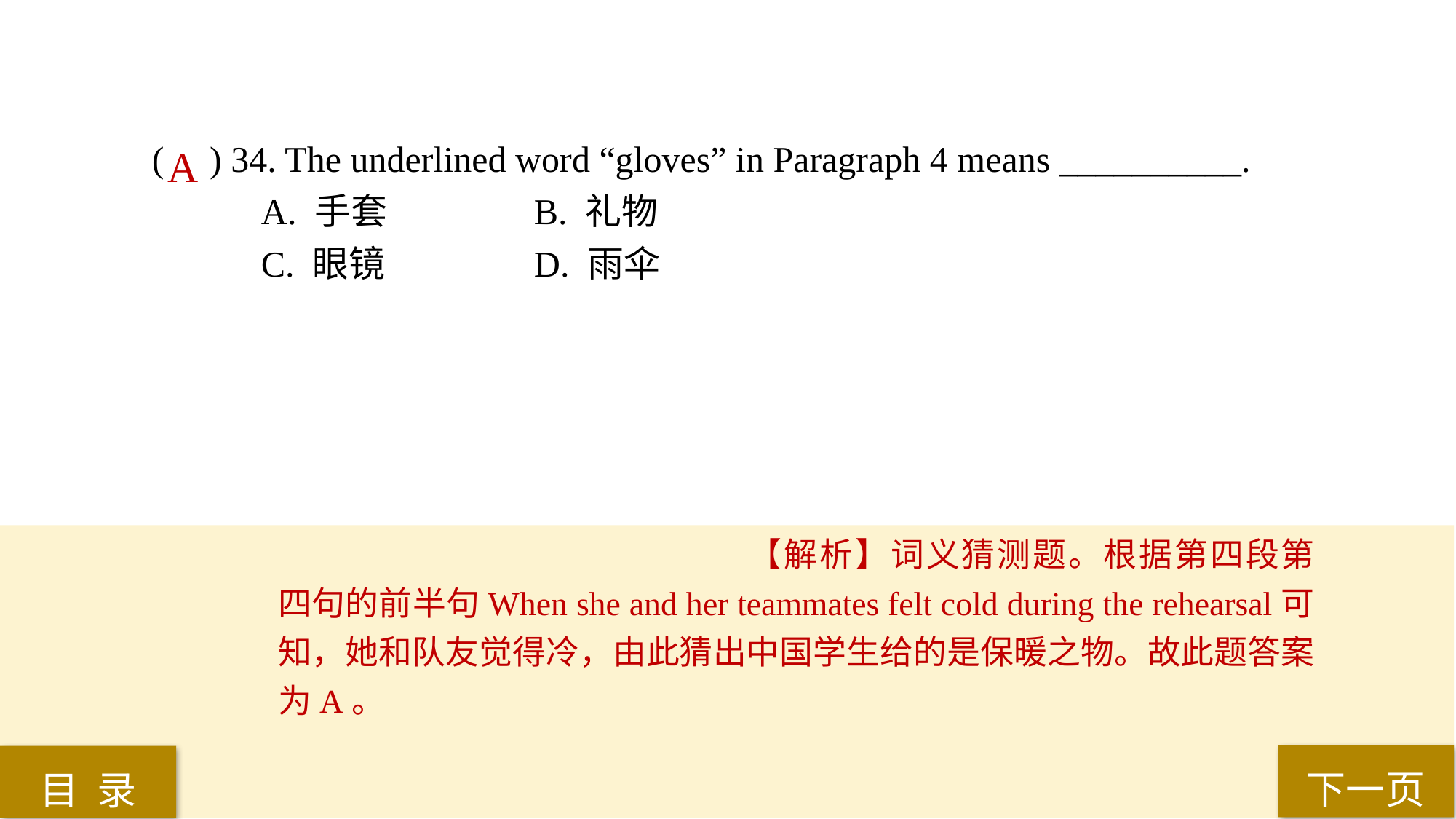

(     ) 34. The underlined word “gloves” in Paragraph 4 means __________.
A. 手套 		B. 礼物
C. 眼镜 		D. 雨伞
A
【解析】词义猜测题。根据第四段第四句的前半句When she and her teammates felt cold during the rehearsal可知，她和队友觉得冷，由此猜出中国学生给的是保暖之物。故此题答案为A。